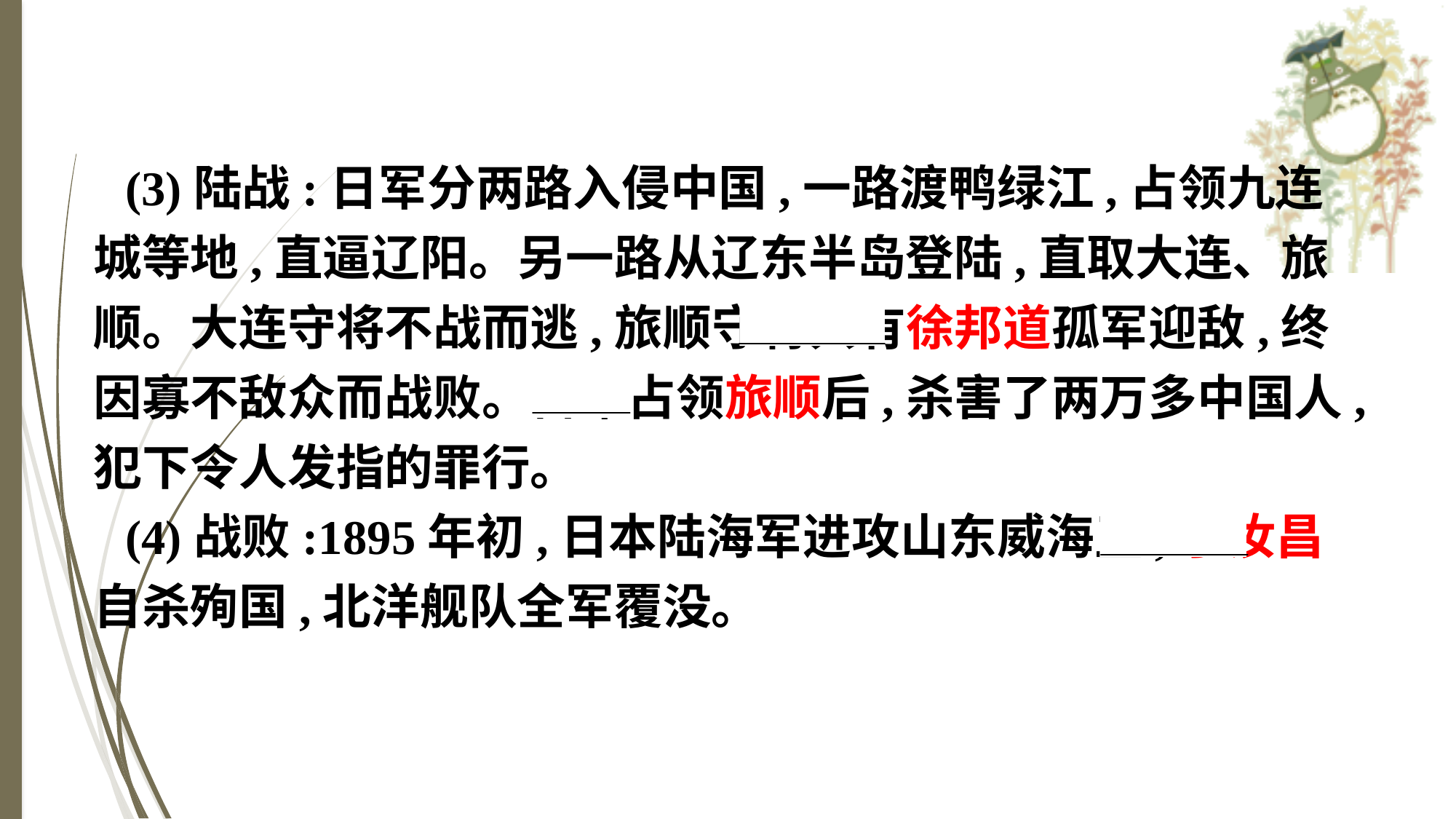

(3)陆战:日军分两路入侵中国,一路渡鸭绿江,占领九连城等地,直逼辽阳。另一路从辽东半岛登陆,直取大连、旅顺。大连守将不战而逃,旅顺守将只有徐邦道孤军迎敌,终因寡不敌众而战败。日军占领旅顺后,杀害了两万多中国人,犯下令人发指的罪行。
(4)战败:1895年初,日本陆海军进攻山东威海卫,丁汝昌自杀殉国,北洋舰队全军覆没。